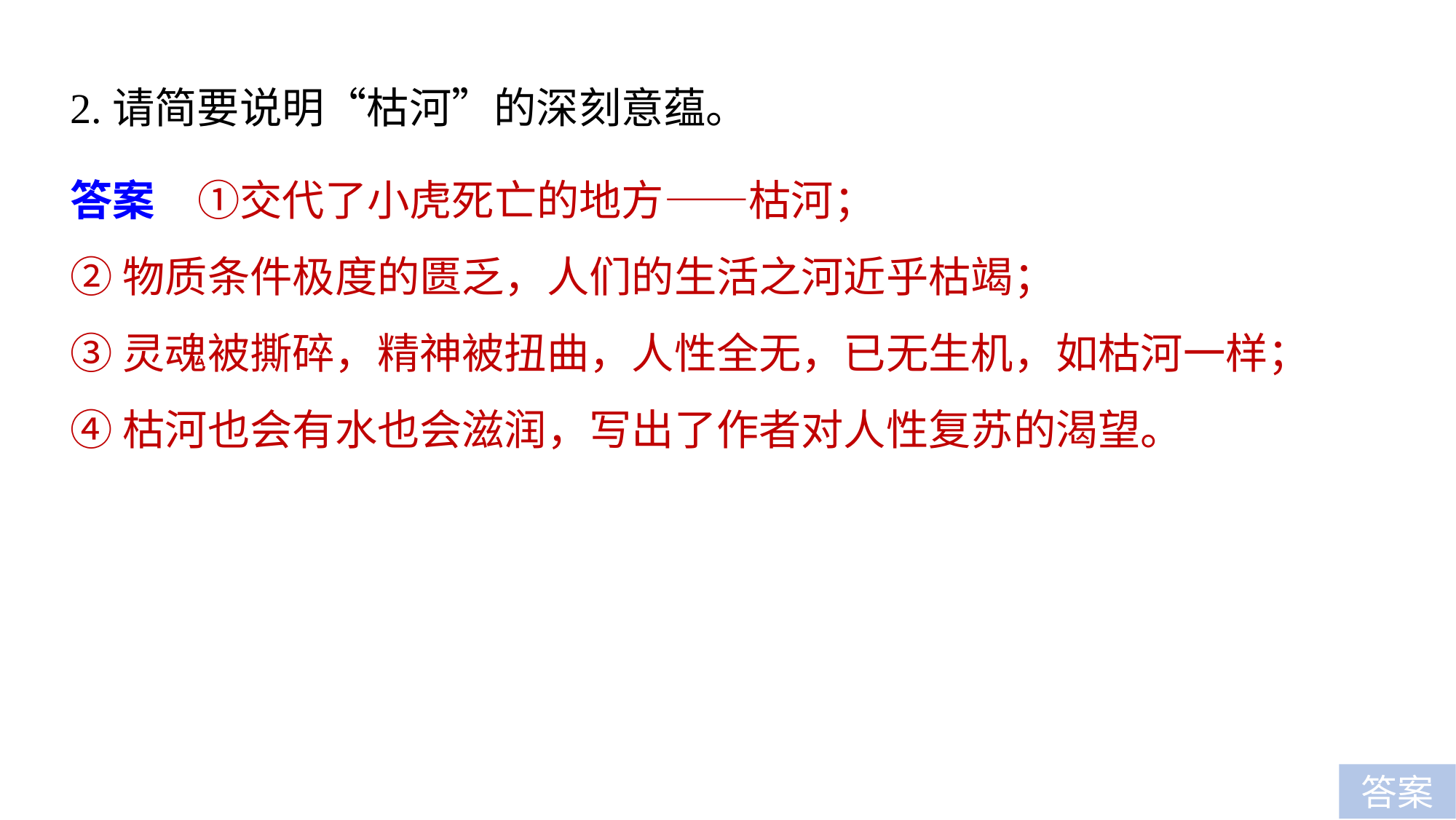

2.请简要说明“枯河”的深刻意蕴。
答案　①交代了小虎死亡的地方——枯河；
②物质条件极度的匮乏，人们的生活之河近乎枯竭；
③灵魂被撕碎，精神被扭曲，人性全无，已无生机，如枯河一样；
④枯河也会有水也会滋润，写出了作者对人性复苏的渴望。
答案